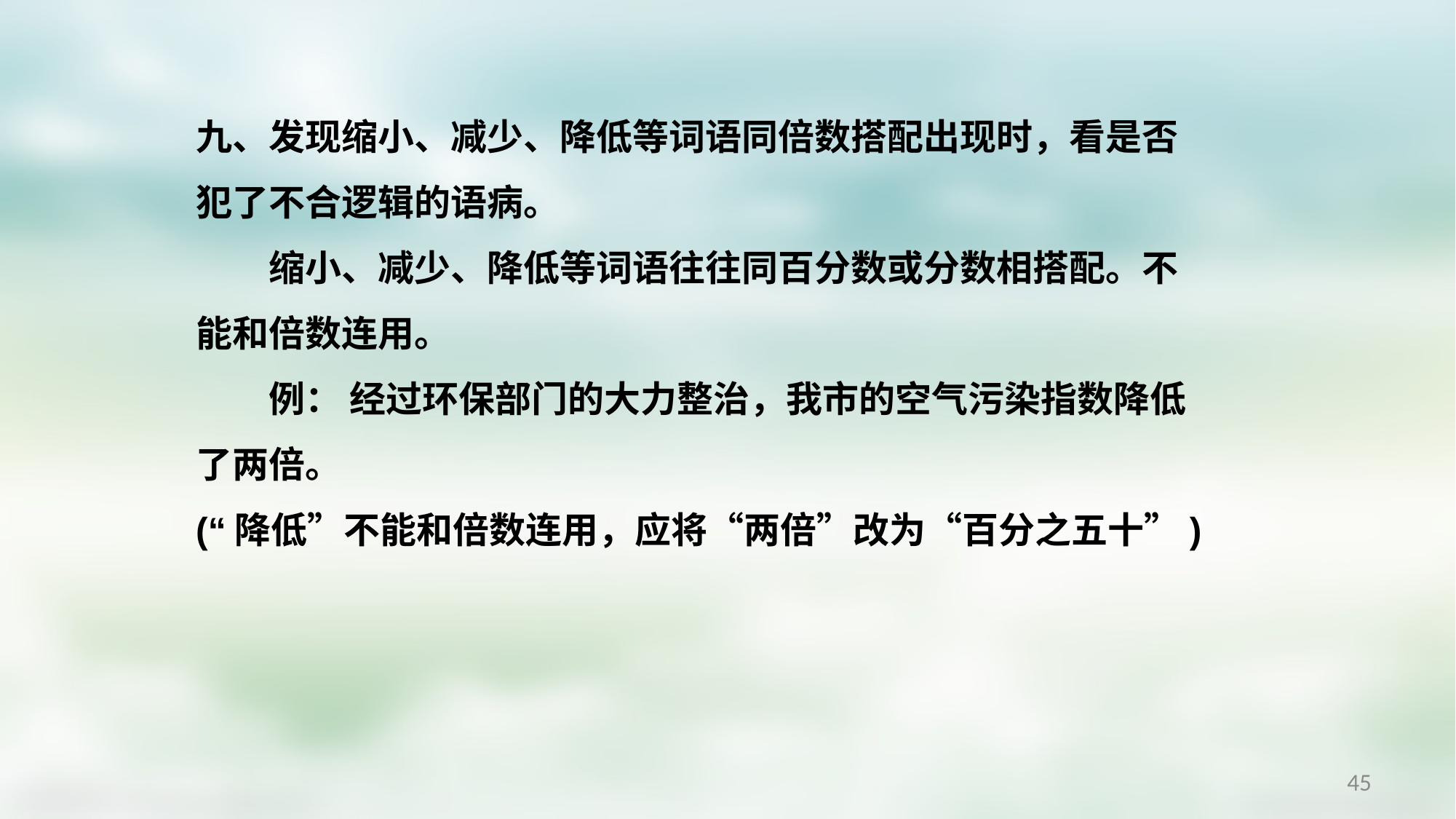

九、发现缩小、减少、降低等词语同倍数搭配出现时，看是否犯了不合逻辑的语病。
　　缩小、减少、降低等词语往往同百分数或分数相搭配。不能和倍数连用。
　　例： 经过环保部门的大力整治，我市的空气污染指数降低了两倍。
(“降低”不能和倍数连用，应将“两倍”改为“百分之五十”)
45